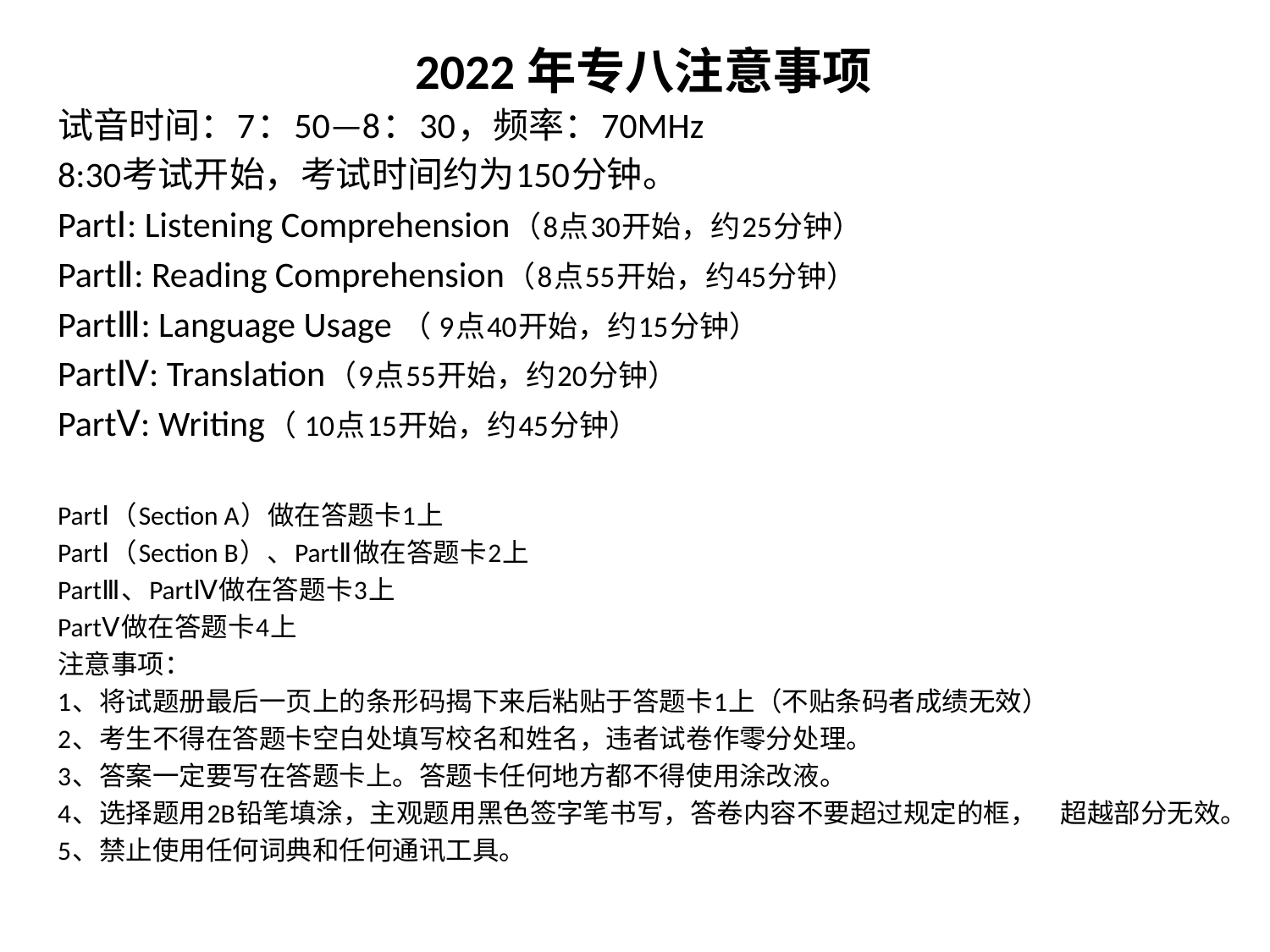

# 2022年专八注意事项
试音时间：7：50—8：30，频率：70MHz
8:30考试开始，考试时间约为150分钟。
PartⅠ: Listening Comprehension（8点30开始，约25分钟）
PartⅡ: Reading Comprehension（8点55开始，约45分钟）
PartⅢ: Language Usage （ 9点40开始，约15分钟）
PartⅣ: Translation（9点55开始，约20分钟）
PartⅤ: Writing（ 10点15开始，约45分钟）

PartⅠ（Section A）做在答题卡1上
PartⅠ（Section B）、PartⅡ做在答题卡2上
PartⅢ、PartⅣ做在答题卡3上
PartⅤ做在答题卡4上
注意事项：
1、将试题册最后一页上的条形码揭下来后粘贴于答题卡1上（不贴条码者成绩无效）
2、考生不得在答题卡空白处填写校名和姓名，违者试卷作零分处理。
3、答案一定要写在答题卡上。答题卡任何地方都不得使用涂改液。
4、选择题用2B铅笔填涂，主观题用黑色签字笔书写，答卷内容不要超过规定的框，    超越部分无效。
5、禁止使用任何词典和任何通讯工具。